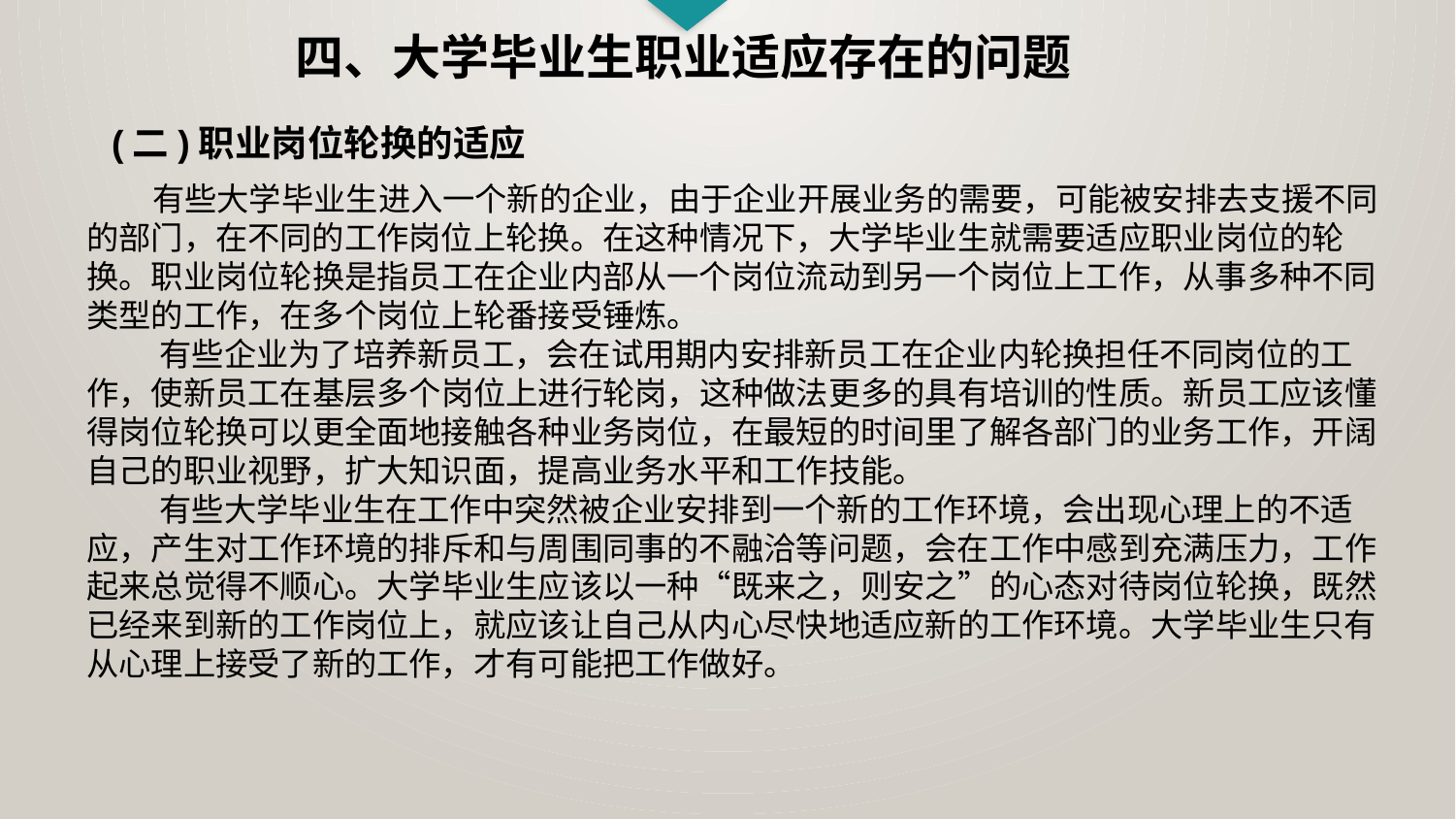

四、大学毕业生职业适应存在的问题
(二)职业岗位轮换的适应
        有些大学毕业生进入一个新的企业，由于企业开展业务的需要，可能被安排去支援不同的部门，在不同的工作岗位上轮换。在这种情况下，大学毕业生就需要适应职业岗位的轮换。职业岗位轮换是指员工在企业内部从一个岗位流动到另一个岗位上工作，从事多种不同类型的工作，在多个岗位上轮番接受锤炼。
         有些企业为了培养新员工，会在试用期内安排新员工在企业内轮换担任不同岗位的工作，使新员工在基层多个岗位上进行轮岗，这种做法更多的具有培训的性质。新员工应该懂得岗位轮换可以更全面地接触各种业务岗位，在最短的时间里了解各部门的业务工作，开阔自己的职业视野，扩大知识面，提高业务水平和工作技能。
         有些大学毕业生在工作中突然被企业安排到一个新的工作环境，会出现心理上的不适应，产生对工作环境的排斥和与周围同事的不融洽等问题，会在工作中感到充满压力，工作起来总觉得不顺心。大学毕业生应该以一种“既来之，则安之”的心态对待岗位轮换，既然已经来到新的工作岗位上，就应该让自己从内心尽快地适应新的工作环境。大学毕业生只有从心理上接受了新的工作，才有可能把工作做好。
41